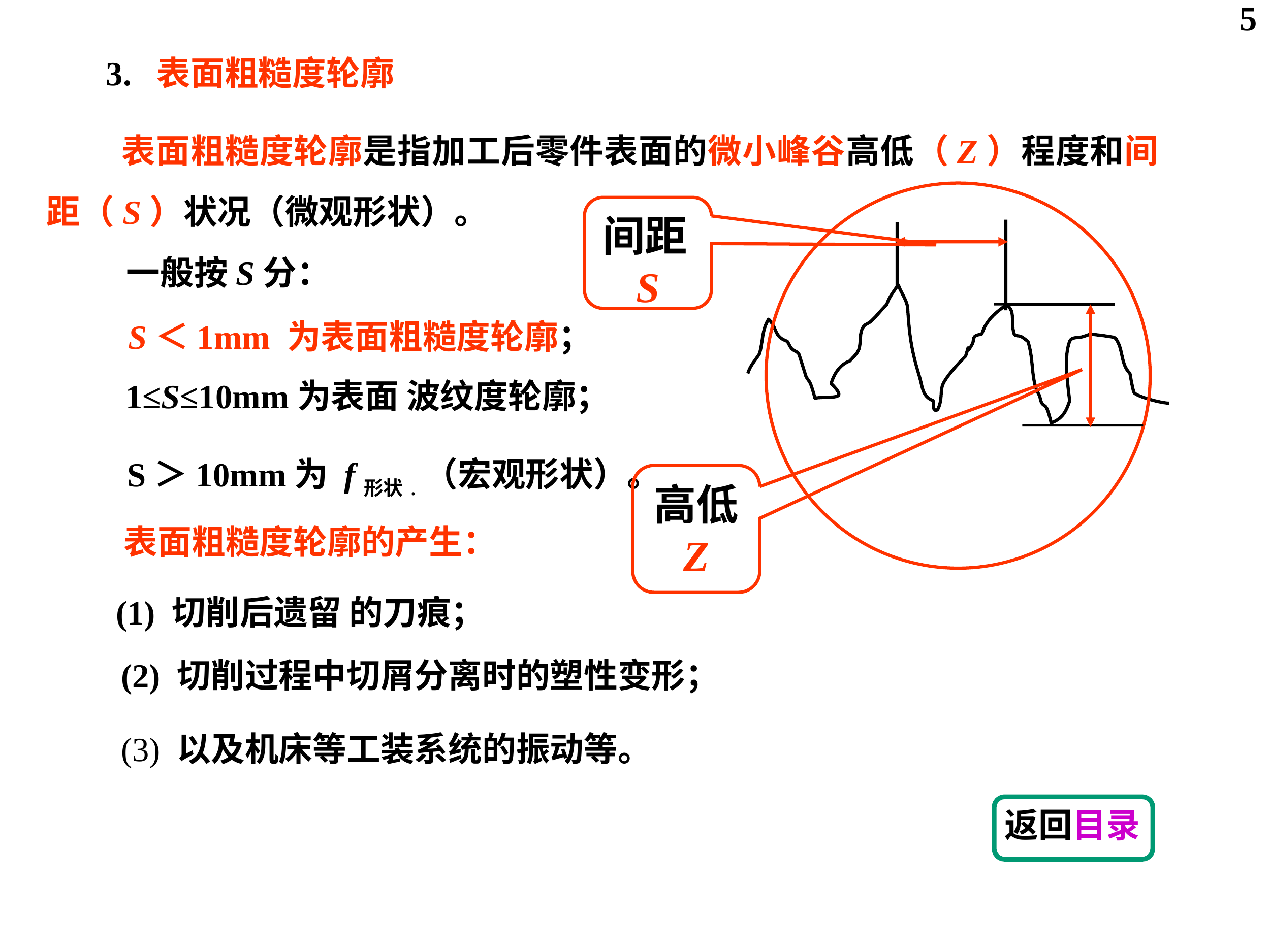

5
       3.  表面粗糙度轮廓
        表面粗糙度轮廓是指加工后零件表面的微小峰谷高低（Z）程度和间距（S）状况（微观形状）。

间距S
一般按S分：
S＜1mm 为表面粗糙度轮廓；
1≤S≤10mm为表面 波纹度轮廓；
S＞10mm为 f形状.（宏观形状）。
高低
Z
表面粗糙度轮廓的产生：
(1) 切削后遗留 的刀痕；
(2) 切削过程中切屑分离时的塑性变形；
(3) 以及机床等工装系统的振动等。
返回目录